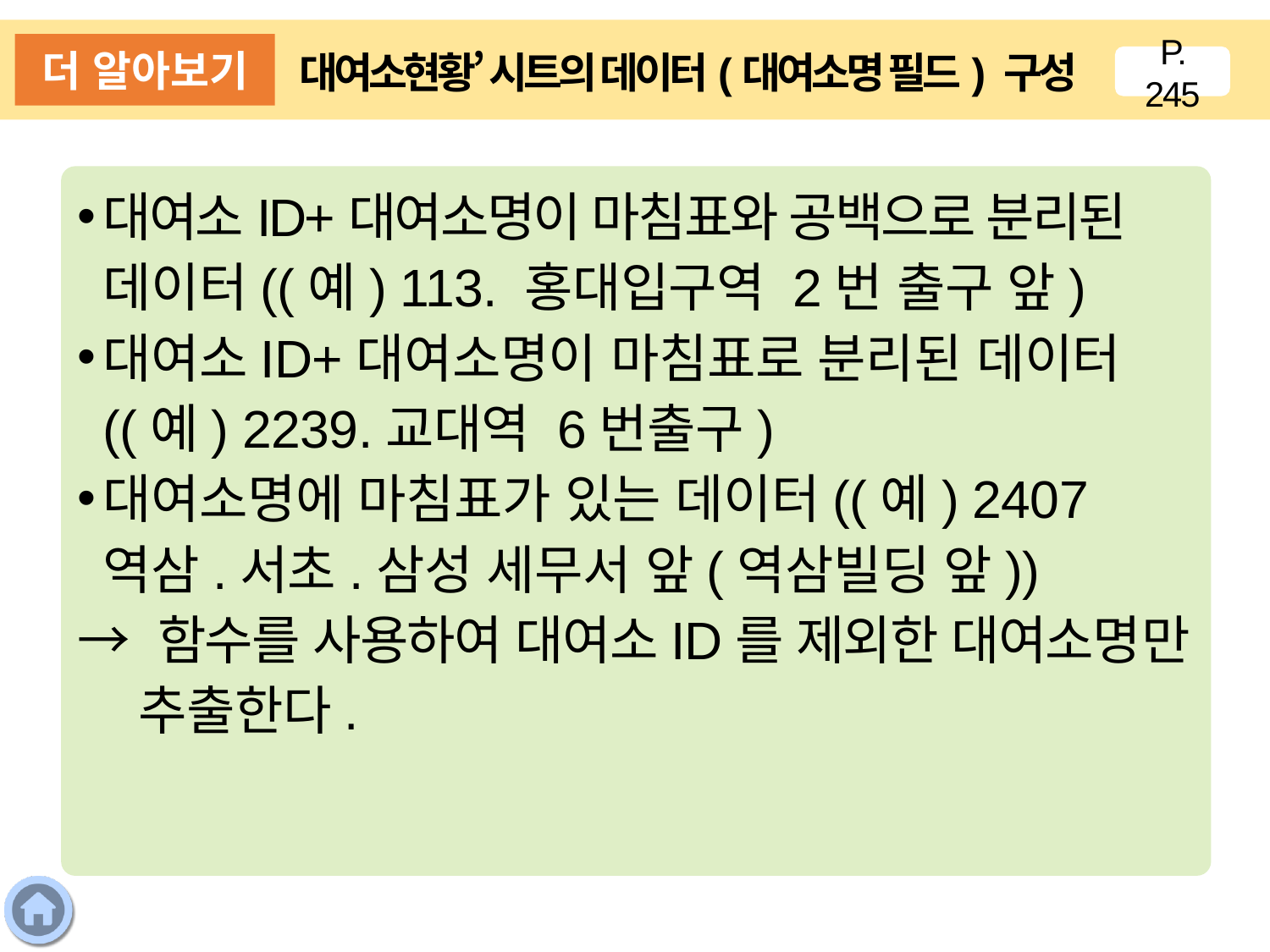

더 알아보기
‘대여소현황’ 시트의 데이터(대여소명 필드) 구성
P. 245
대여소ID+대여소명이 마침표와 공백으로 분리된 데이터((예) 113. 홍대입구역 2번 출구 앞)
대여소ID+대여소명이 마침표로 분리된 데이터((예) 2239.교대역 6번출구)
대여소명에 마침표가 있는 데이터((예) 2407 역삼.서초.삼성 세무서 앞(역삼빌딩 앞))
→ 함수를 사용하여 대여소ID를 제외한 대여소명만 추출한다.